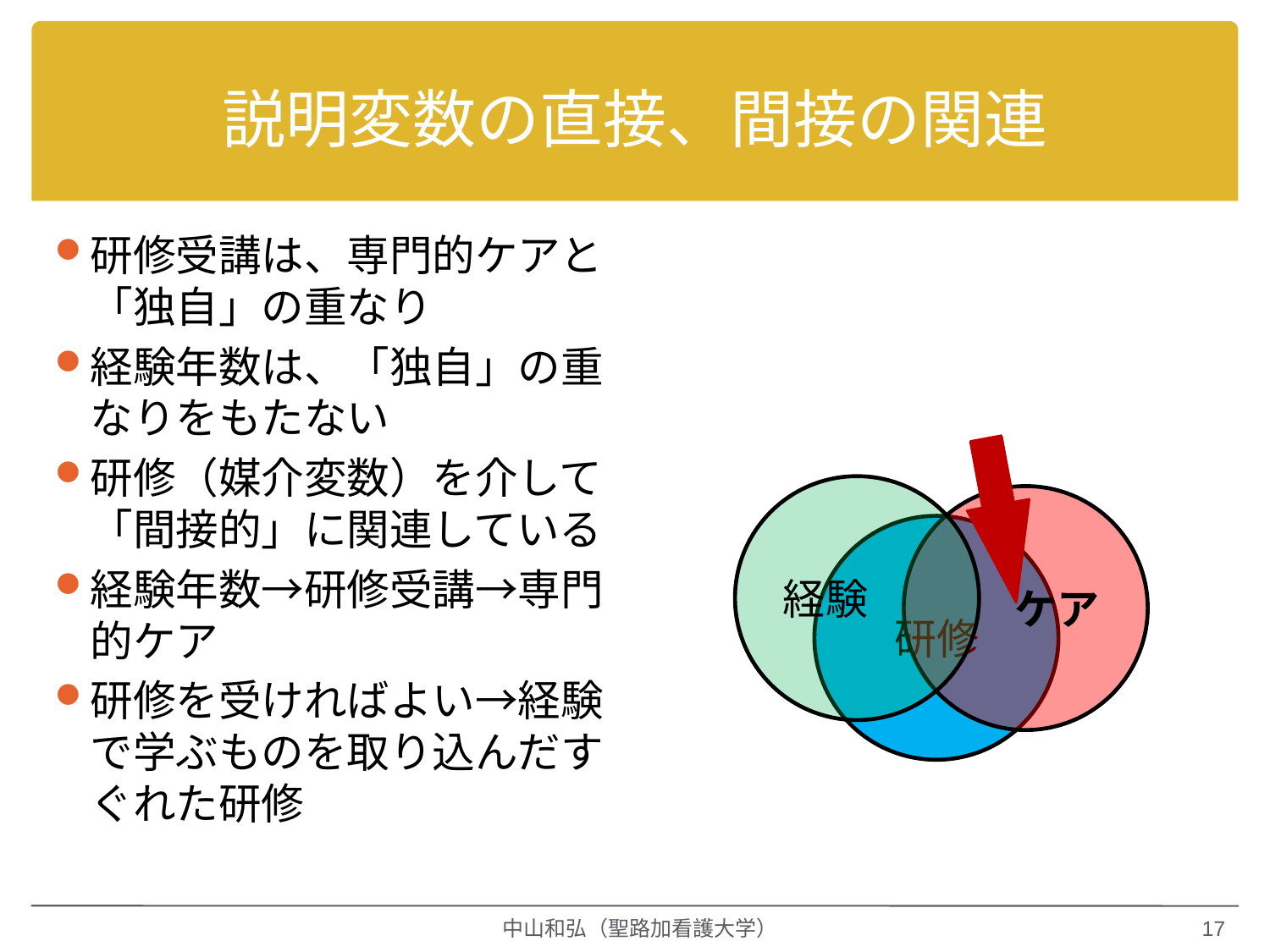

# 説明変数の直接、間接の関連
研修受講は、専門的ケアと「独自」の重なり
経験年数は、「独自」の重なりをもたない
研修（媒介変数）を介して「間接的」に関連している
経験年数→研修受講→専門的ケア
研修を受ければよい→経験で学ぶものを取り込んだすぐれた研修

経験
ケア
研修

中山和弘（聖路加看護大学）
17